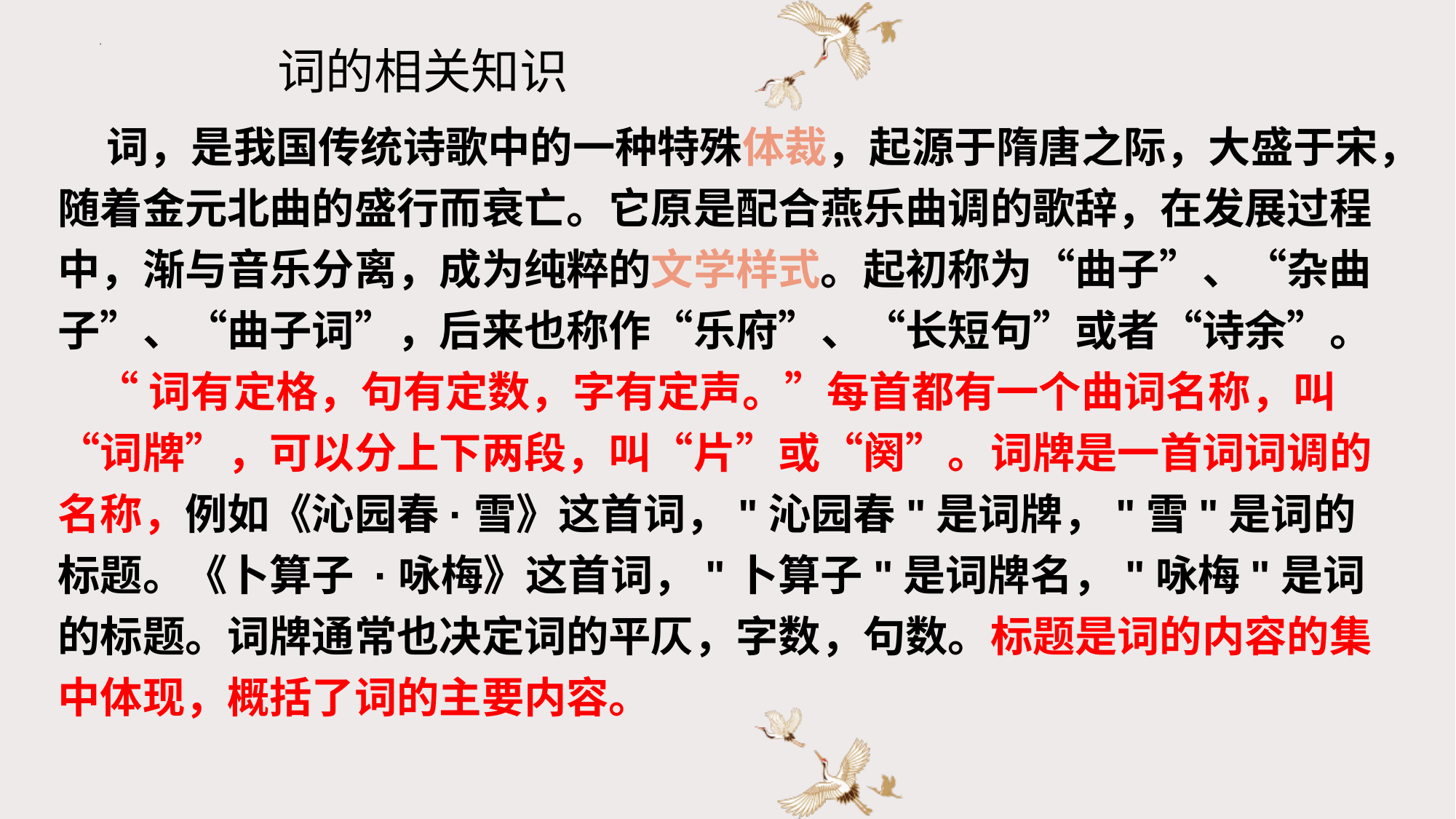

词的相关知识
    词，是我国传统诗歌中的一种特殊体裁，起源于隋唐之际，大盛于宋，随着金元北曲的盛行而衰亡。它原是配合燕乐曲调的歌辞，在发展过程中，渐与音乐分离，成为纯粹的文学样式。起初称为“曲子”、“杂曲子”、“曲子词”，后来也称作“乐府”、“长短句”或者“诗余”。
    “词有定格，句有定数，字有定声。”每首都有一个曲词名称，叫“词牌”，可以分上下两段，叫“片”或“阕”。词牌是一首词词调的名称，例如《沁园春·雪》这首词，"沁园春"是词牌，"雪"是词的标题。《卜算子 ·咏梅》这首词，"卜算子"是词牌名，"咏梅"是词的标题。词牌通常也决定词的平仄，字数，句数。标题是词的内容的集中体现，概括了词的主要内容。